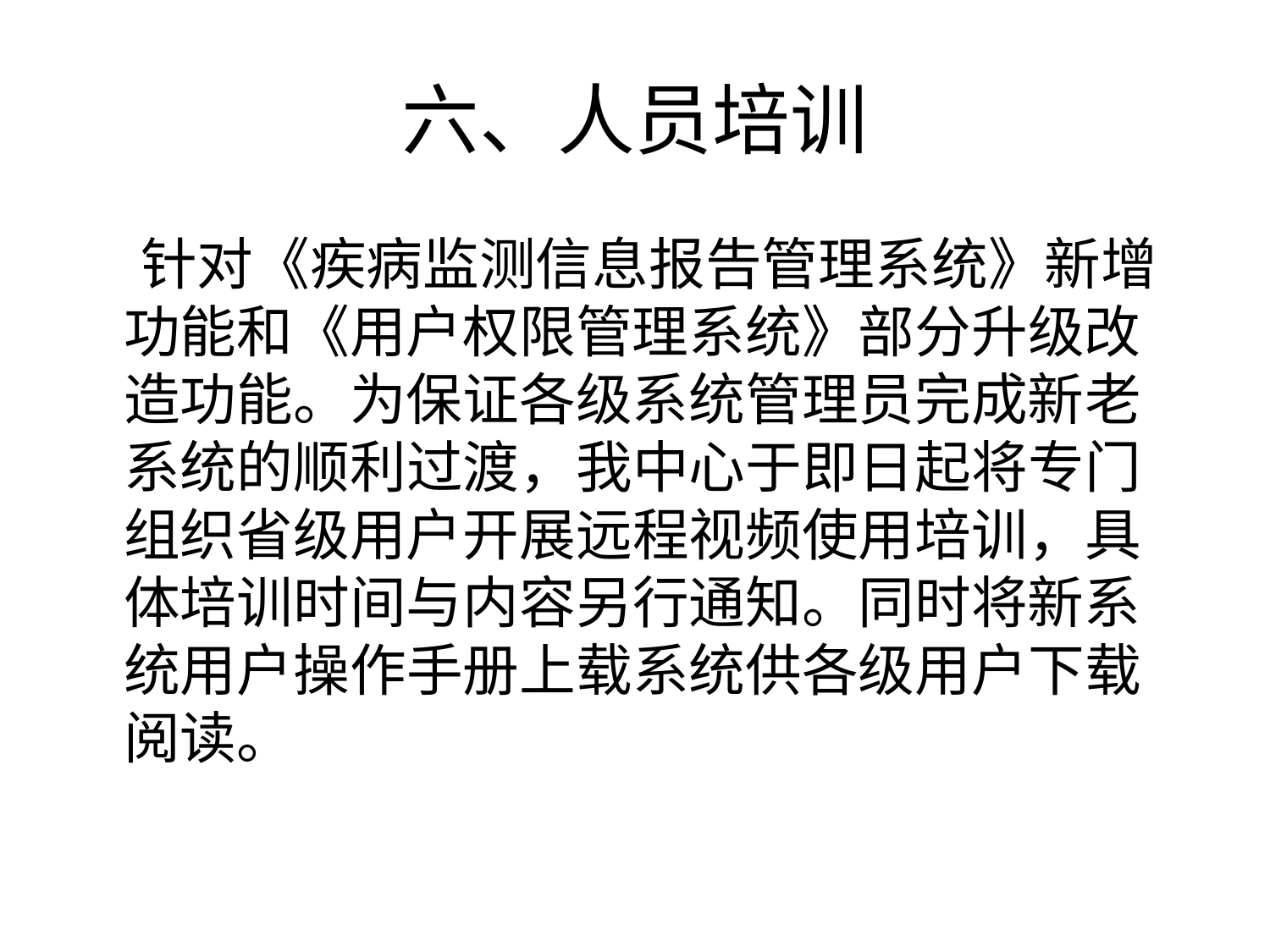

# 六、人员培训
    针对《疾病监测信息报告管理系统》新增功能和《用户权限管理系统》部分升级改造功能。为保证各级系统管理员完成新老系统的顺利过渡，我中心于即日起将专门组织省级用户开展远程视频使用培训，具体培训时间与内容另行通知。同时将新系统用户操作手册上载系统供各级用户下载阅读。